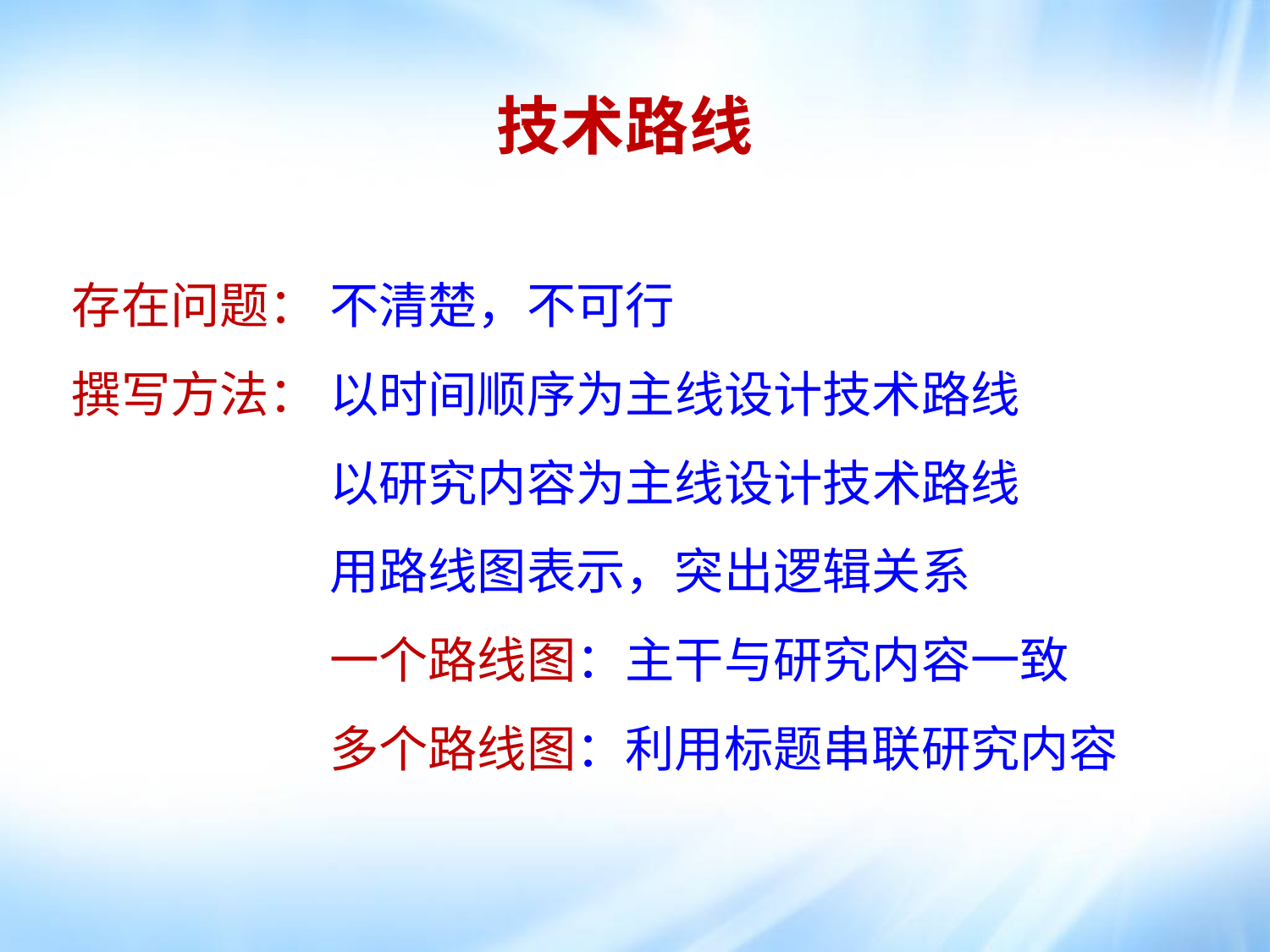

技术路线
存在问题： 不清楚，不可行
撰写方法： 以时间顺序为主线设计技术路线
     以研究内容为主线设计技术路线
     用路线图表示，突出逻辑关系
     一个路线图：主干与研究内容一致
     多个路线图：利用标题串联研究内容